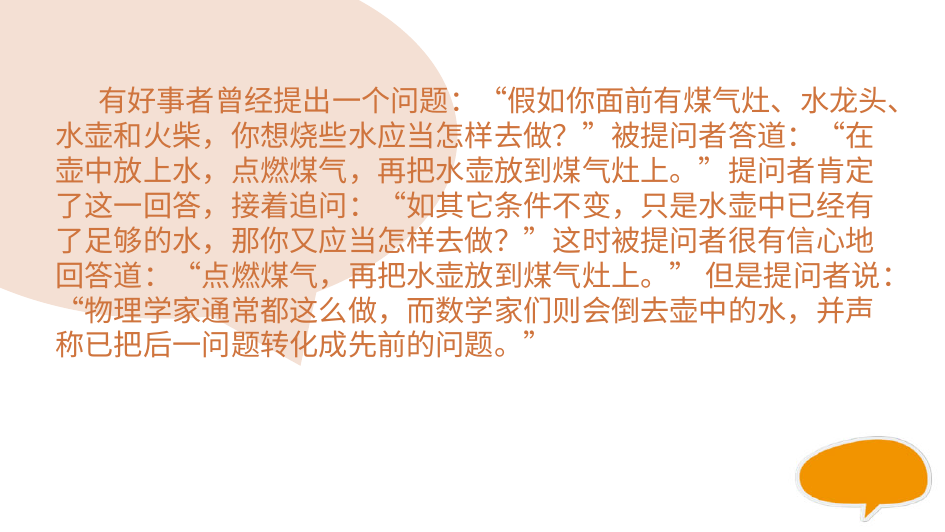

#

      有好事者曾经提出一个问题：“假如你面前有煤气灶、水龙头、水壶和火柴，你想烧些水应当怎样去做？”被提问者答道：“在壶中放上水，点燃煤气，再把水壶放到煤气灶上。”提问者肯定了这一回答，接着追问：“如其它条件不变，只是水壶中已经有了足够的水，那你又应当怎样去做？”这时被提问者很有信心地回答道：“点燃煤气，再把水壶放到煤气灶上。” 但是提问者说：“物理学家通常都这么做，而数学家们则会倒去壶中的水，并声称已把后一问题转化成先前的问题。”